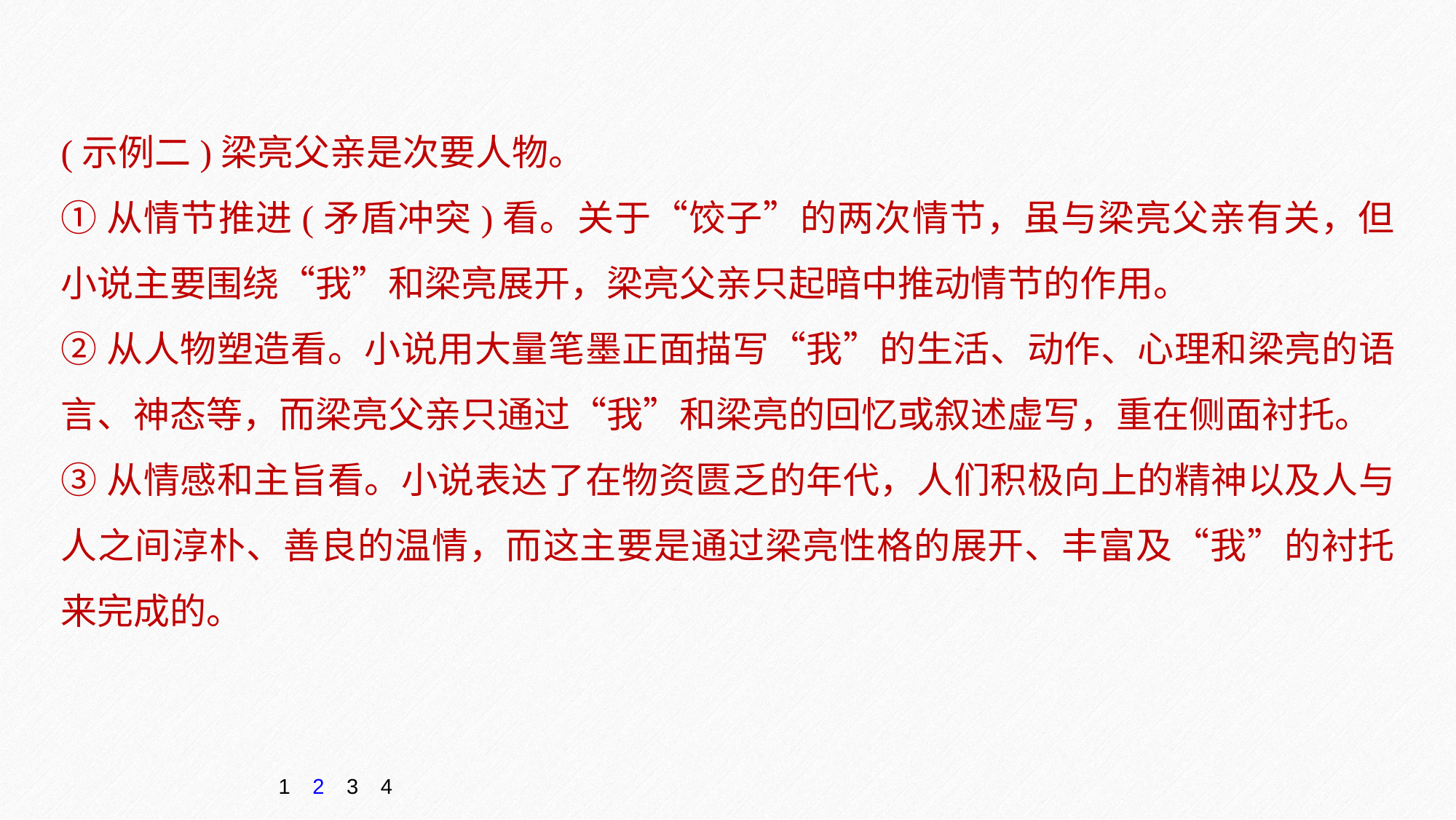

(示例二)梁亮父亲是次要人物。
①从情节推进(矛盾冲突)看。关于“饺子”的两次情节，虽与梁亮父亲有关，但小说主要围绕“我”和梁亮展开，梁亮父亲只起暗中推动情节的作用。
②从人物塑造看。小说用大量笔墨正面描写“我”的生活、动作、心理和梁亮的语言、神态等，而梁亮父亲只通过“我”和梁亮的回忆或叙述虚写，重在侧面衬托。
③从情感和主旨看。小说表达了在物资匮乏的年代，人们积极向上的精神以及人与人之间淳朴、善良的温情，而这主要是通过梁亮性格的展开、丰富及“我”的衬托来完成的。
1
2
3
4